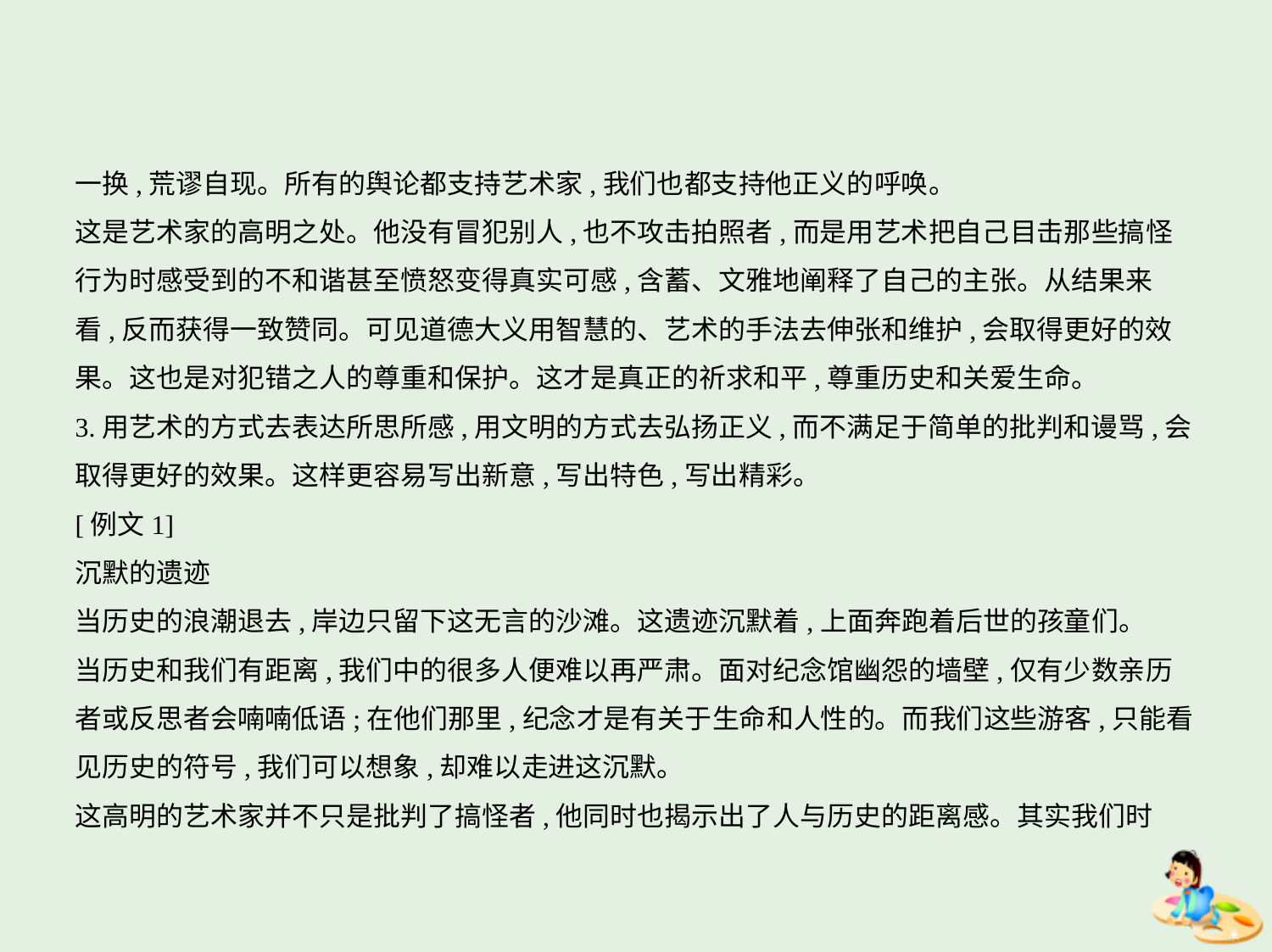

一换,荒谬自现。所有的舆论都支持艺术家,我们也都支持他正义的呼唤。
这是艺术家的高明之处。他没有冒犯别人,也不攻击拍照者,而是用艺术把自己目击那些搞怪
行为时感受到的不和谐甚至愤怒变得真实可感,含蓄、文雅地阐释了自己的主张。从结果来
看,反而获得一致赞同。可见道德大义用智慧的、艺术的手法去伸张和维护,会取得更好的效
果。这也是对犯错之人的尊重和保护。这才是真正的祈求和平,尊重历史和关爱生命。
3.用艺术的方式去表达所思所感,用文明的方式去弘扬正义,而不满足于简单的批判和谩骂,会
取得更好的效果。这样更容易写出新意,写出特色,写出精彩。
[例文1]
沉默的遗迹
当历史的浪潮退去,岸边只留下这无言的沙滩。这遗迹沉默着,上面奔跑着后世的孩童们。
当历史和我们有距离,我们中的很多人便难以再严肃。面对纪念馆幽怨的墙壁,仅有少数亲历
者或反思者会喃喃低语;在他们那里,纪念才是有关于生命和人性的。而我们这些游客,只能看
见历史的符号,我们可以想象,却难以走进这沉默。
这高明的艺术家并不只是批判了搞怪者,他同时也揭示出了人与历史的距离感。其实我们时